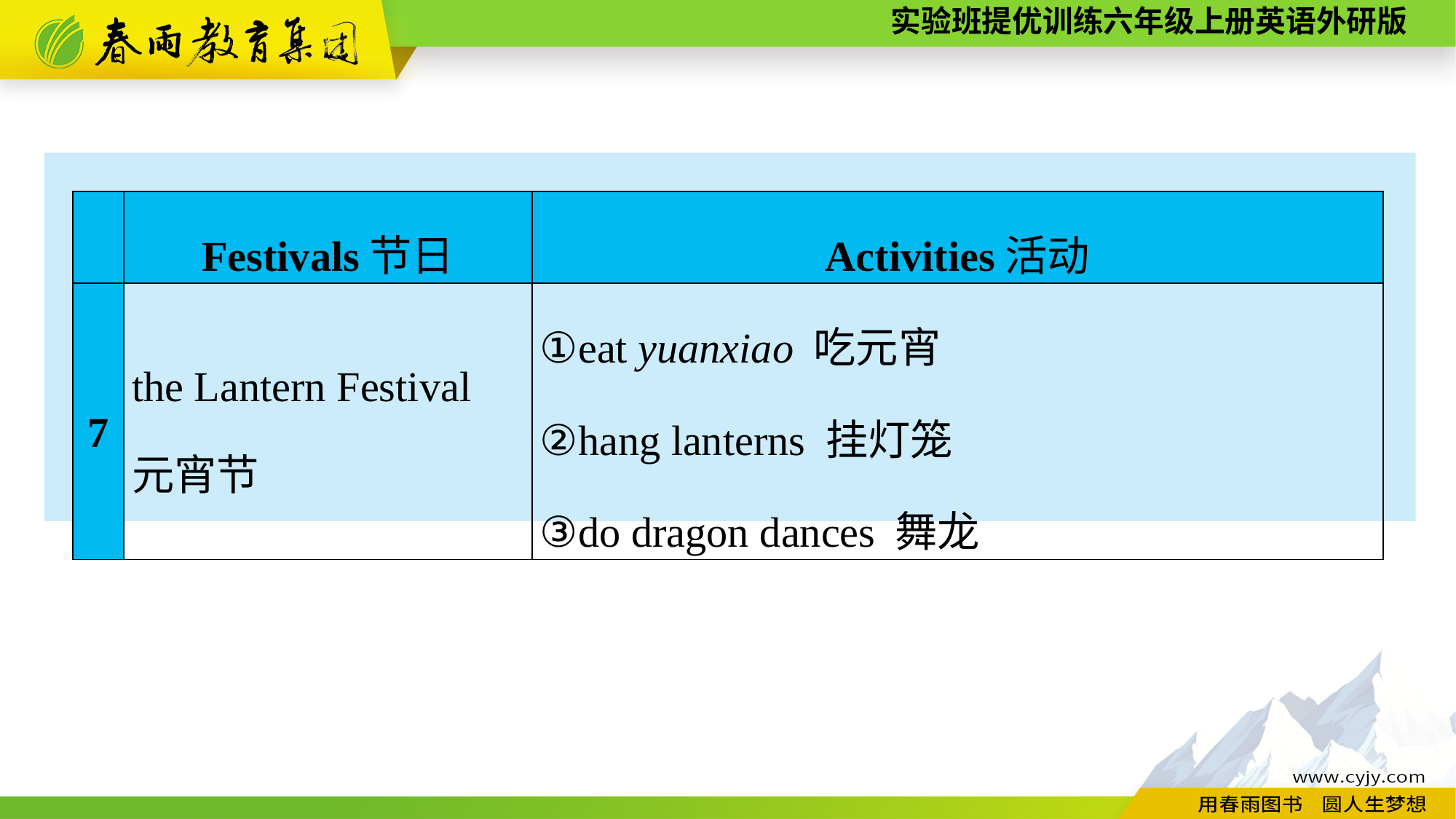

|  | Festivals节日 | Activities活动 |
| --- | --- | --- |
| 7 | the Lantern Festival 元宵节 | ①eat yuanxiao 吃元宵 ②hang lanterns 挂灯笼 ③do dragon dances 舞龙 |